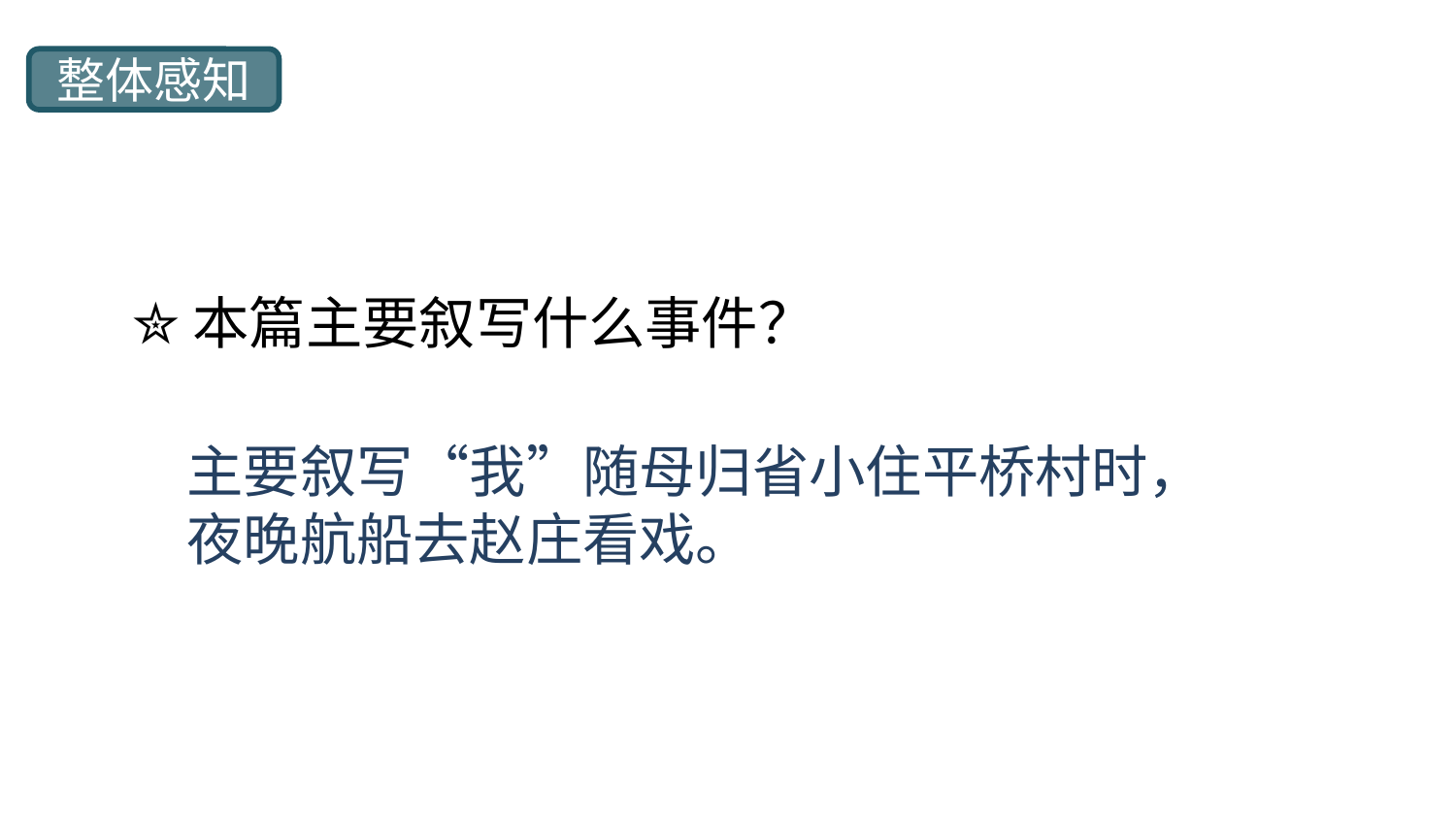

整体感知
✮本篇主要叙写什么事件？
主要叙写“我”随母归省小住平桥村时，
夜晚航船去赵庄看戏。